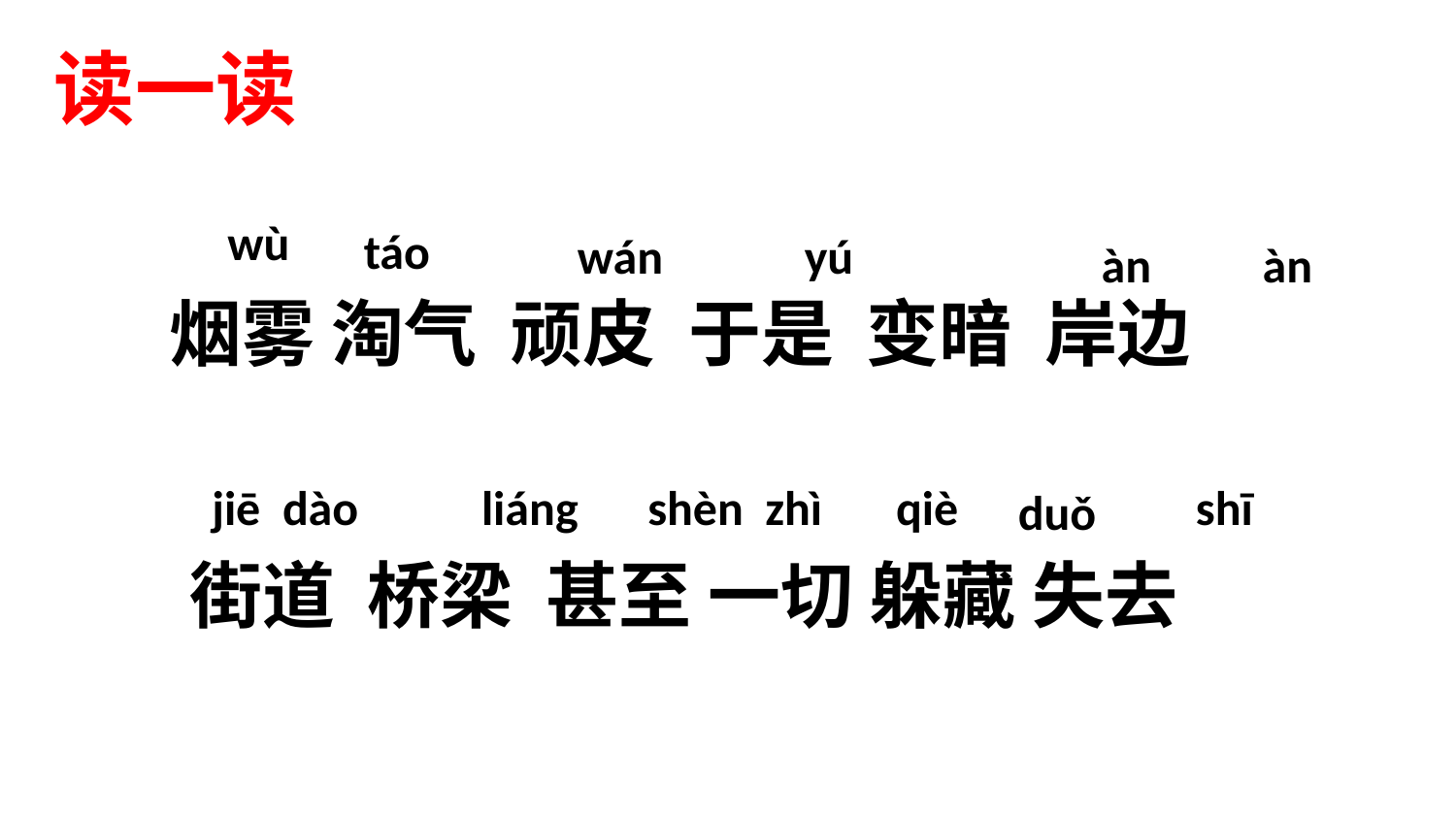

读一读
wù
táo
yú
wán
àn
àn
 烟雾 淘气  顽皮  于是  变暗  岸边

  街道  桥梁  甚至 一切 躲藏 失去
jiē  dào
liáng
shèn  zhì
qiè
shī
duǒ